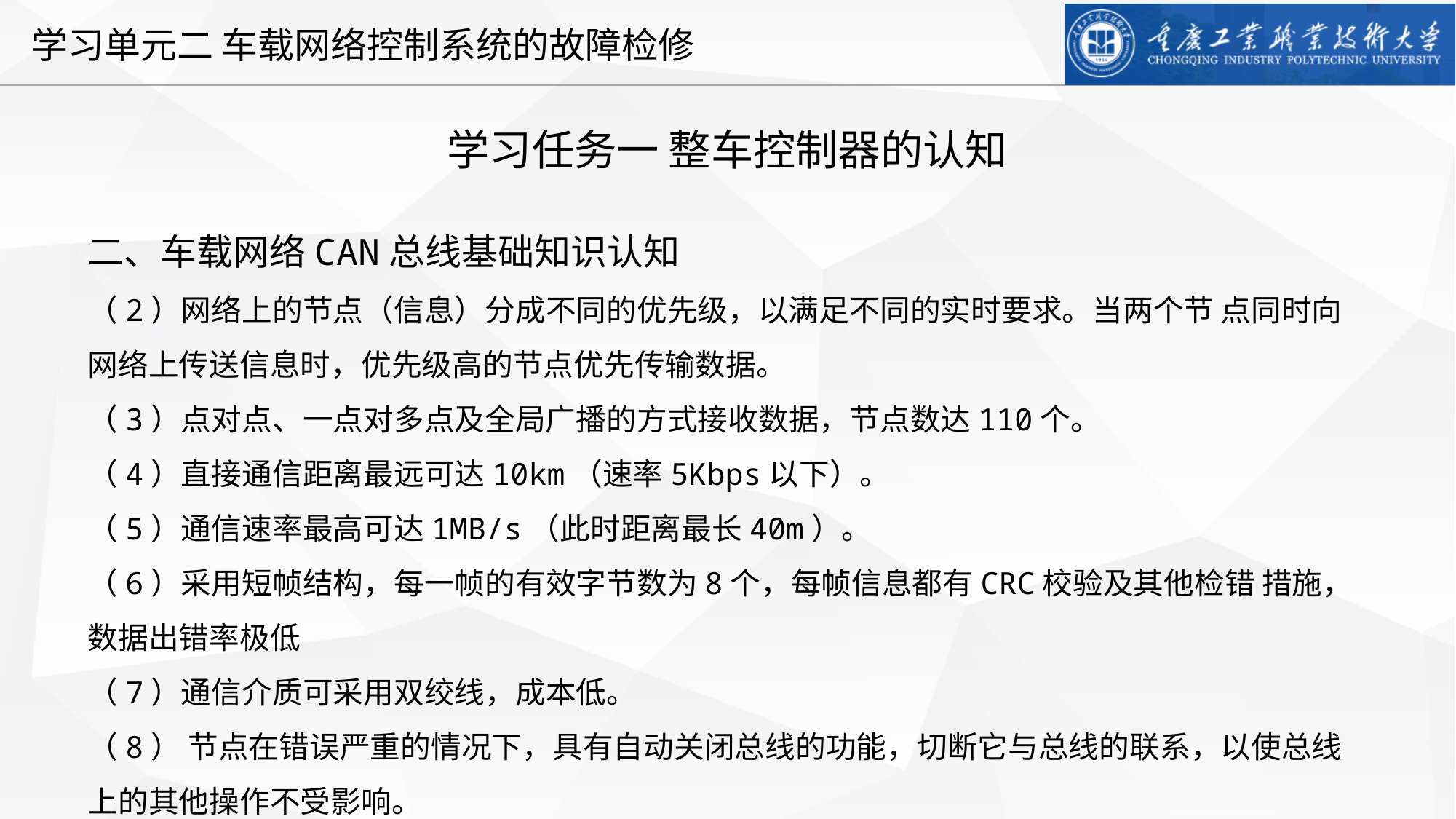

学习任务一 整车控制器的认知
二、车载网络CAN总线基础知识认知
（2）网络上的节点（信息）分成不同的优先级，以满足不同的实时要求。当两个节 点同时向网络上传送信息时，优先级高的节点优先传输数据。
（3）点对点、一点对多点及全局广播的方式接收数据，节点数达110个。
（4）直接通信距离最远可达10km（速率5Kbps以下）。
（5）通信速率最高可达1MB/s（此时距离最长40m）。
（6）采用短帧结构，每一帧的有效字节数为8个，每帧信息都有CRC校验及其他检错 措施，数据出错率极低
（7）通信介质可采用双绞线，成本低。
（8） 节点在错误严重的情况下，具有自动关闭总线的功能，切断它与总线的联系，以使总线上的其他操作不受影响。